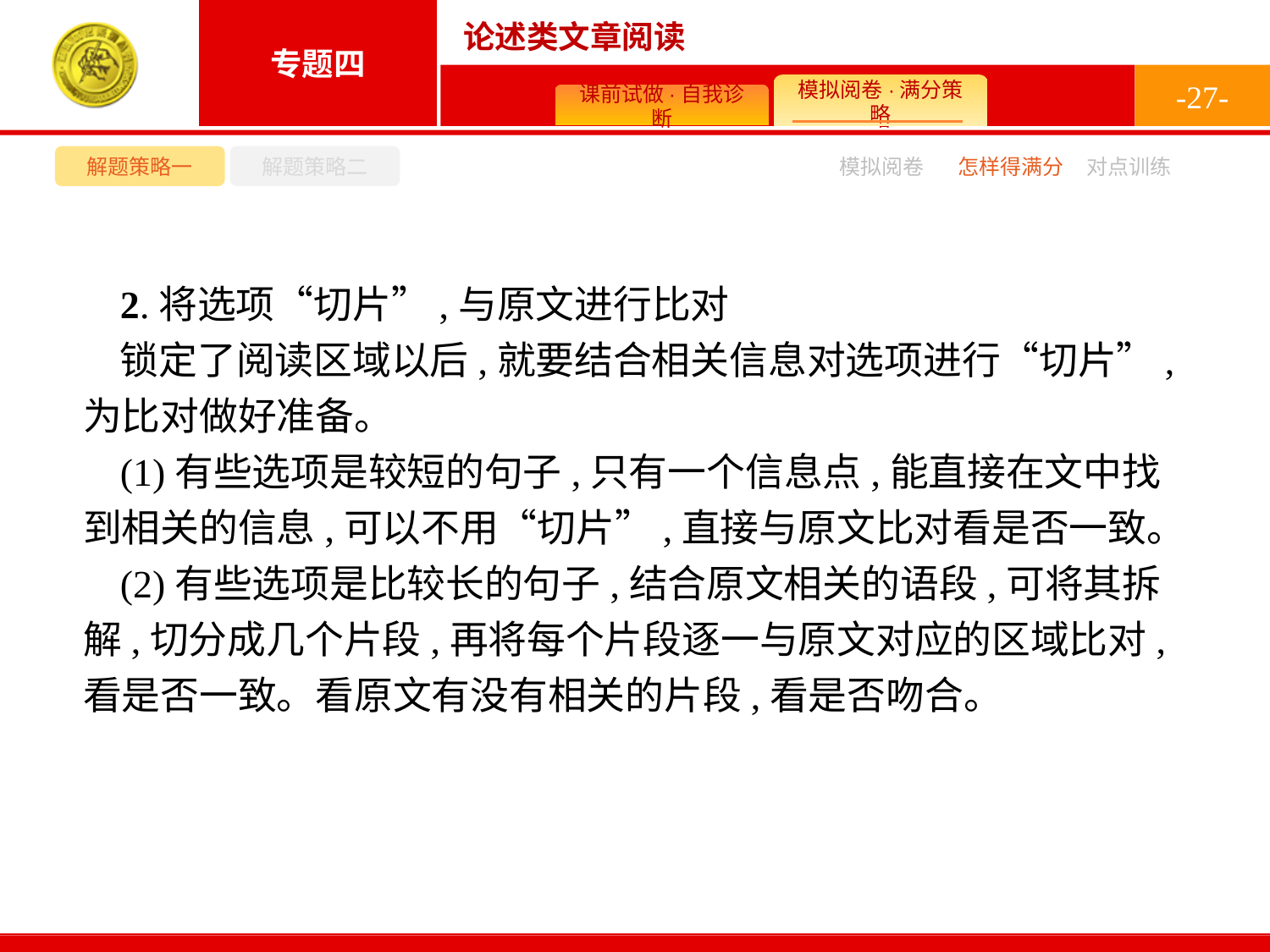

-27-
解题策略一
解题策略二
模拟阅卷
怎样得满分
对点训练
2.将选项“切片”,与原文进行比对
锁定了阅读区域以后,就要结合相关信息对选项进行“切片”,为比对做好准备。
(1)有些选项是较短的句子,只有一个信息点,能直接在文中找到相关的信息,可以不用“切片”,直接与原文比对看是否一致。
(2)有些选项是比较长的句子,结合原文相关的语段,可将其拆解,切分成几个片段,再将每个片段逐一与原文对应的区域比对,看是否一致。看原文有没有相关的片段,看是否吻合。